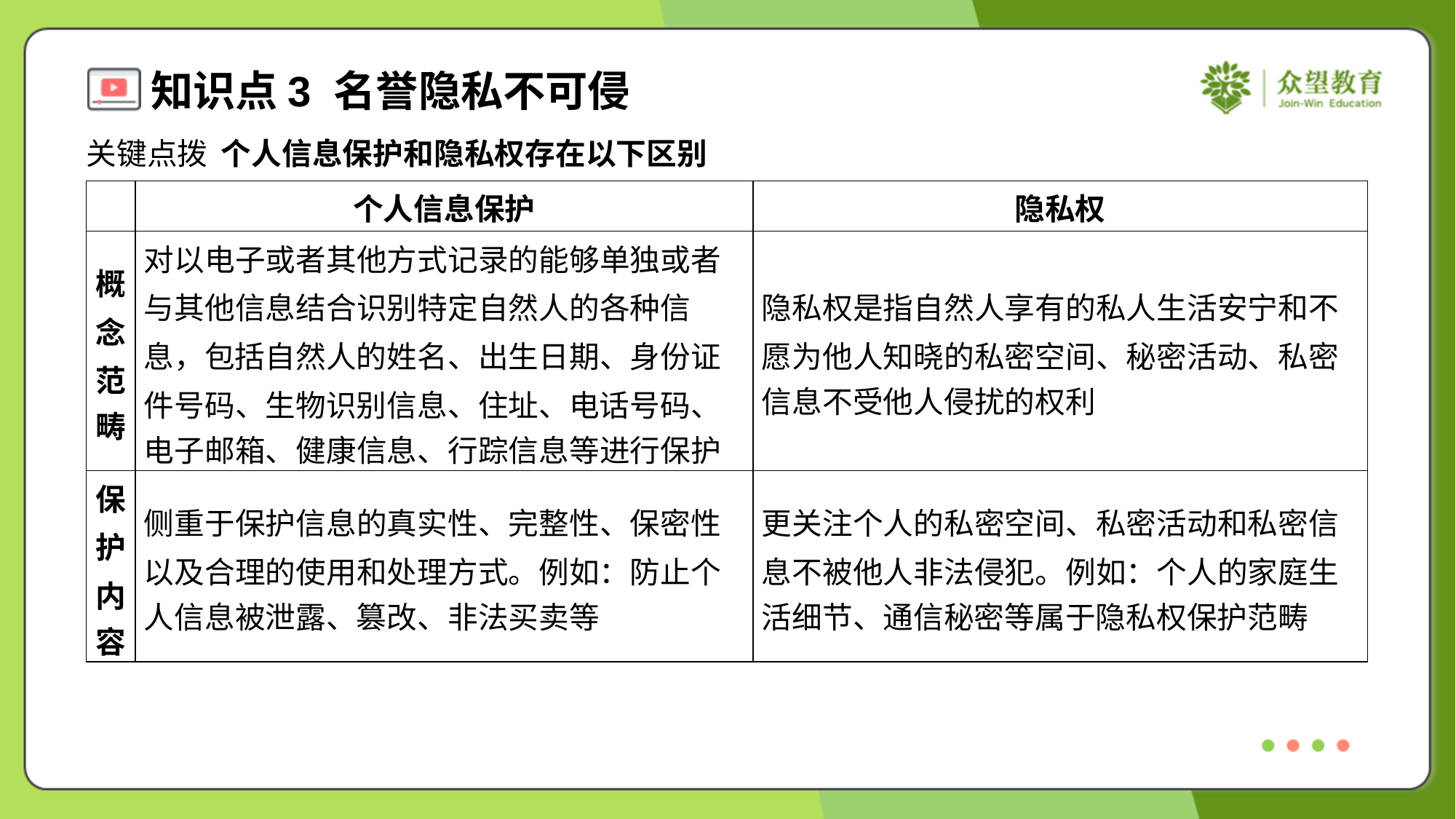

关键点拨  个人信息保护和隐私权存在以下区别
|  | 个人信息保护 | 隐私权 |
| --- | --- | --- |
| 概 念 范 畴 | 对以电子或者其他方式记录的能够单独或者 与其他信息结合识别特定自然人的各种信 息，包括自然人的姓名、出生日期、身份证 件号码、生物识别信息、住址、电话号码、 电子邮箱、健康信息、行踪信息等进行保护 | 隐私权是指自然人享有的私人生活安宁和不 愿为他人知晓的私密空间、秘密活动、私密 信息不受他人侵扰的权利 |
| 保 护 内 容 | 侧重于保护信息的真实性、完整性、保密性 以及合理的使用和处理方式。例如：防止个 人信息被泄露、篡改、非法买卖等 | 更关注个人的私密空间、私密活动和私密信 息不被他人非法侵犯。例如：个人的家庭生 活细节、通信秘密等属于隐私权保护范畴 |